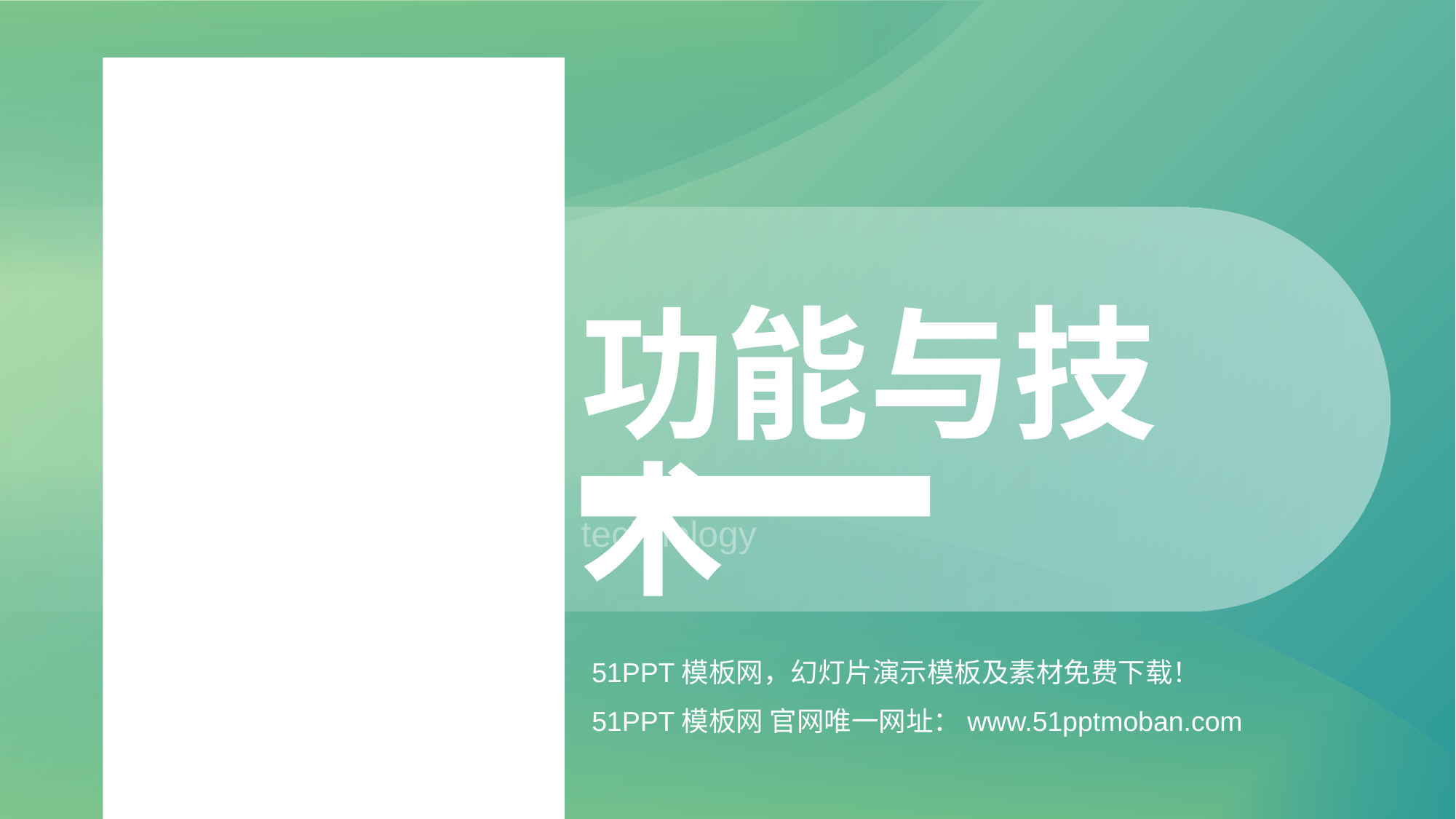

3
功能与技术
Features and technology
51PPT模板网，幻灯片演示模板及素材免费下载！
51PPT模板网 官网唯一网址：www.51pptmoban.com